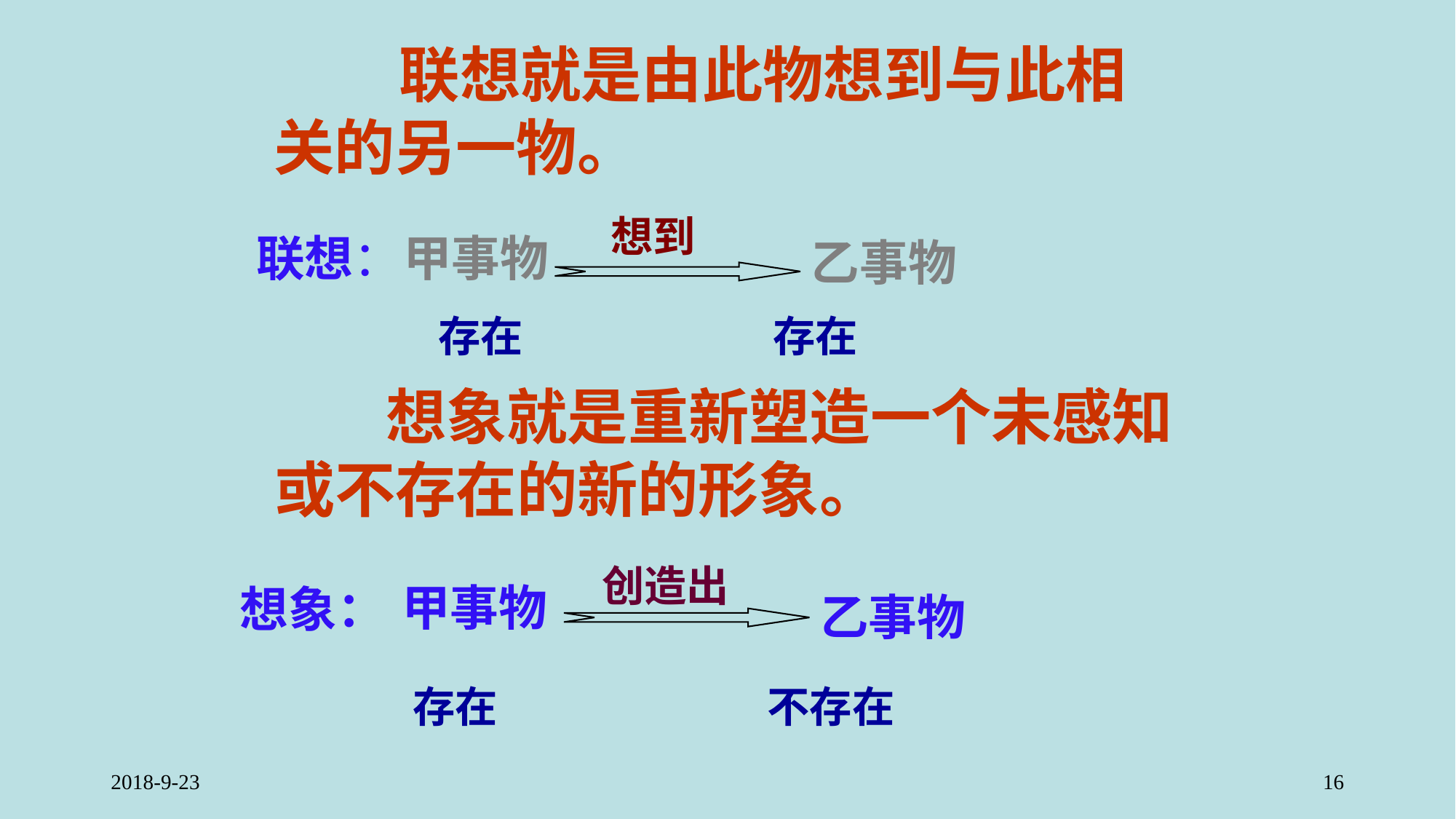

联想就是由此物想到与此相关的另一物。
想到
联想：
甲事物
乙事物

存在                          存在
       想象就是重新塑造一个未感知或不存在的新的形象。
创造出
甲事物
想象：
乙事物

  存在                            不存在
2018-9-23

16